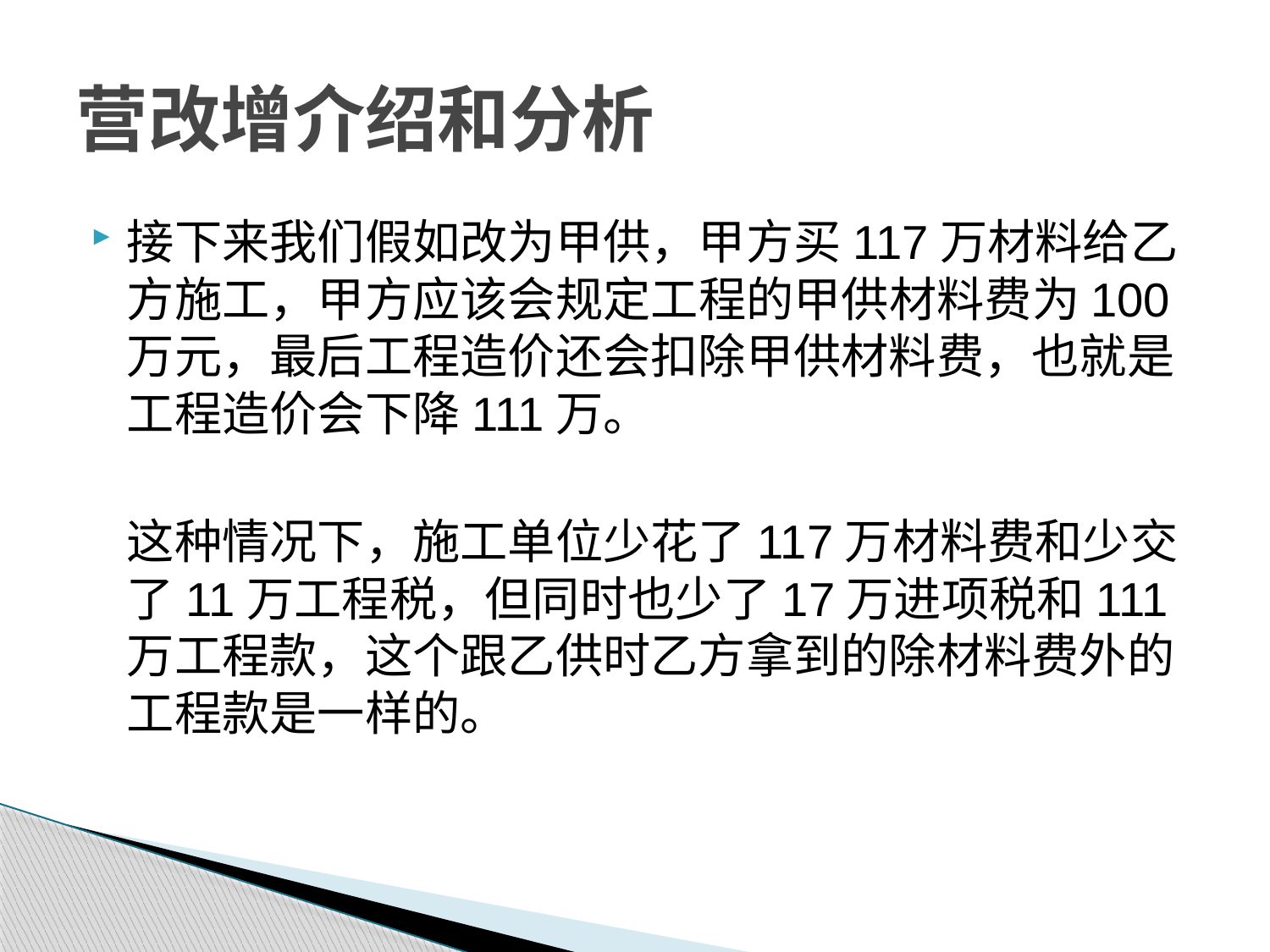

# 营改增介绍和分析
接下来我们假如改为甲供，甲方买117万材料给乙方施工，甲方应该会规定工程的甲供材料费为100万元，最后工程造价还会扣除甲供材料费，也就是工程造价会下降111万。

	这种情况下，施工单位少花了117万材料费和少交了11万工程税，但同时也少了17万进项税和111万工程款，这个跟乙供时乙方拿到的除材料费外的工程款是一样的。